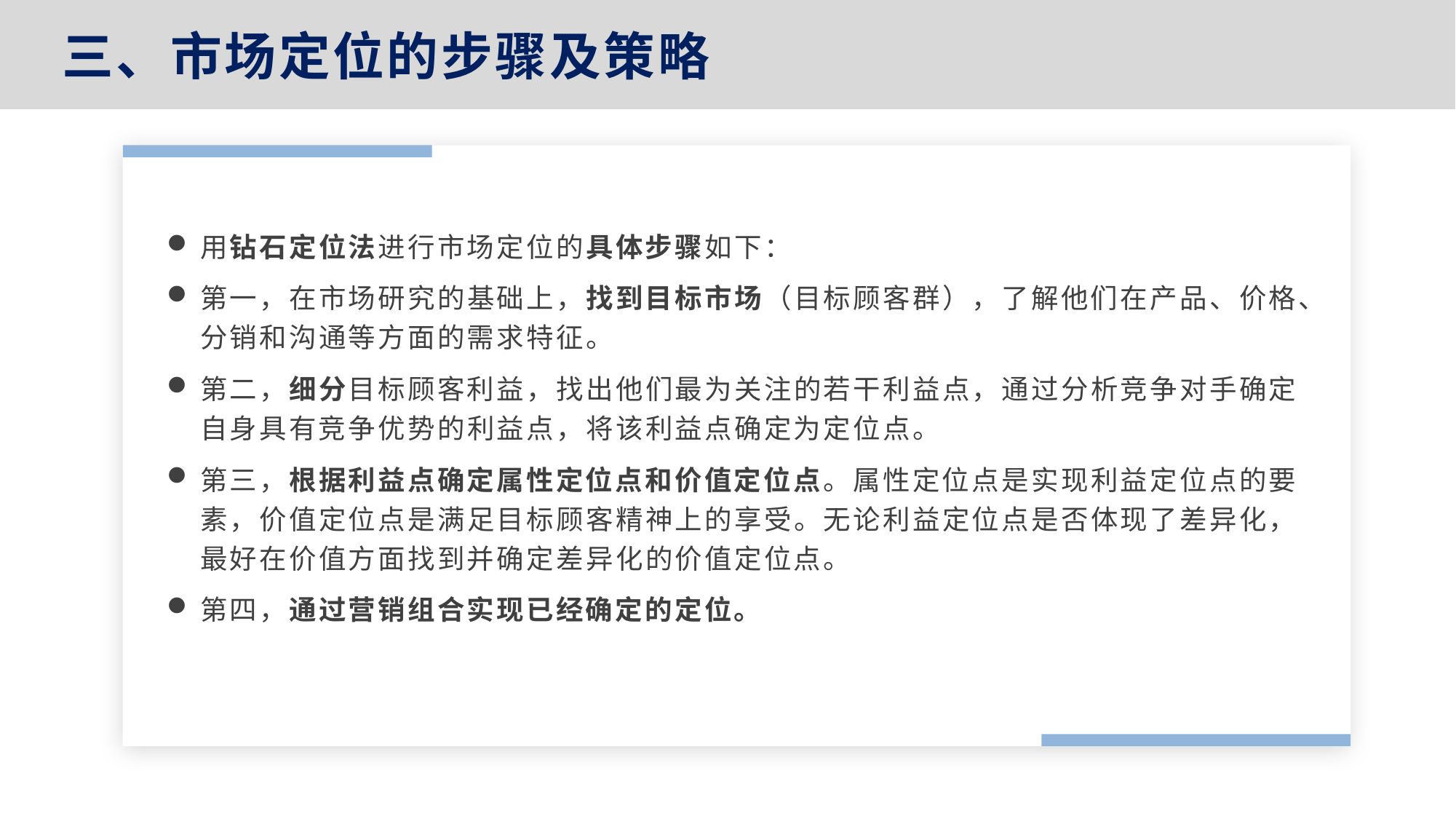

三、市场定位的步骤及策略

用钻石定位法进行市场定位的具体步骤如下：
第一，在市场研究的基础上，找到目标市场（目标顾客群），了解他们在产品、价格、分销和沟通等方面的需求特征。
第二，细分目标顾客利益，找出他们最为关注的若干利益点，通过分析竞争对手确定自身具有竞争优势的利益点，将该利益点确定为定位点。
第三，根据利益点确定属性定位点和价值定位点。属性定位点是实现利益定位点的要素，价值定位点是满足目标顾客精神上的享受。无论利益定位点是否体现了差异化，最好在价值方面找到并确定差异化的价值定位点。
第四，通过营销组合实现已经确定的定位。